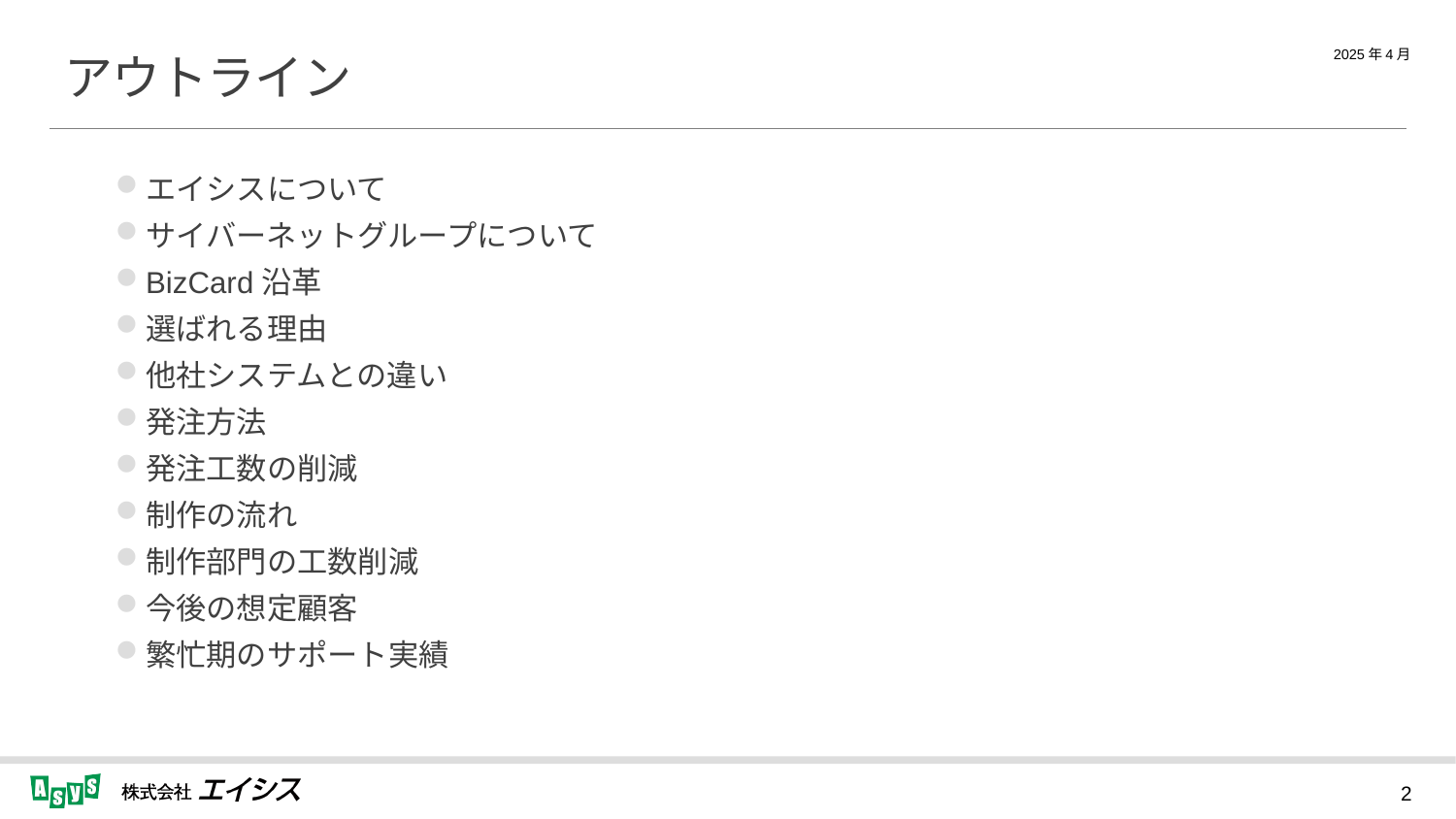

# アウトライン
エイシスについて
サイバーネットグループについて
BizCard沿革
選ばれる理由
他社システムとの違い
発注方法
発注工数の削減
制作の流れ
制作部門の工数削減
今後の想定顧客
繁忙期のサポート実績
2